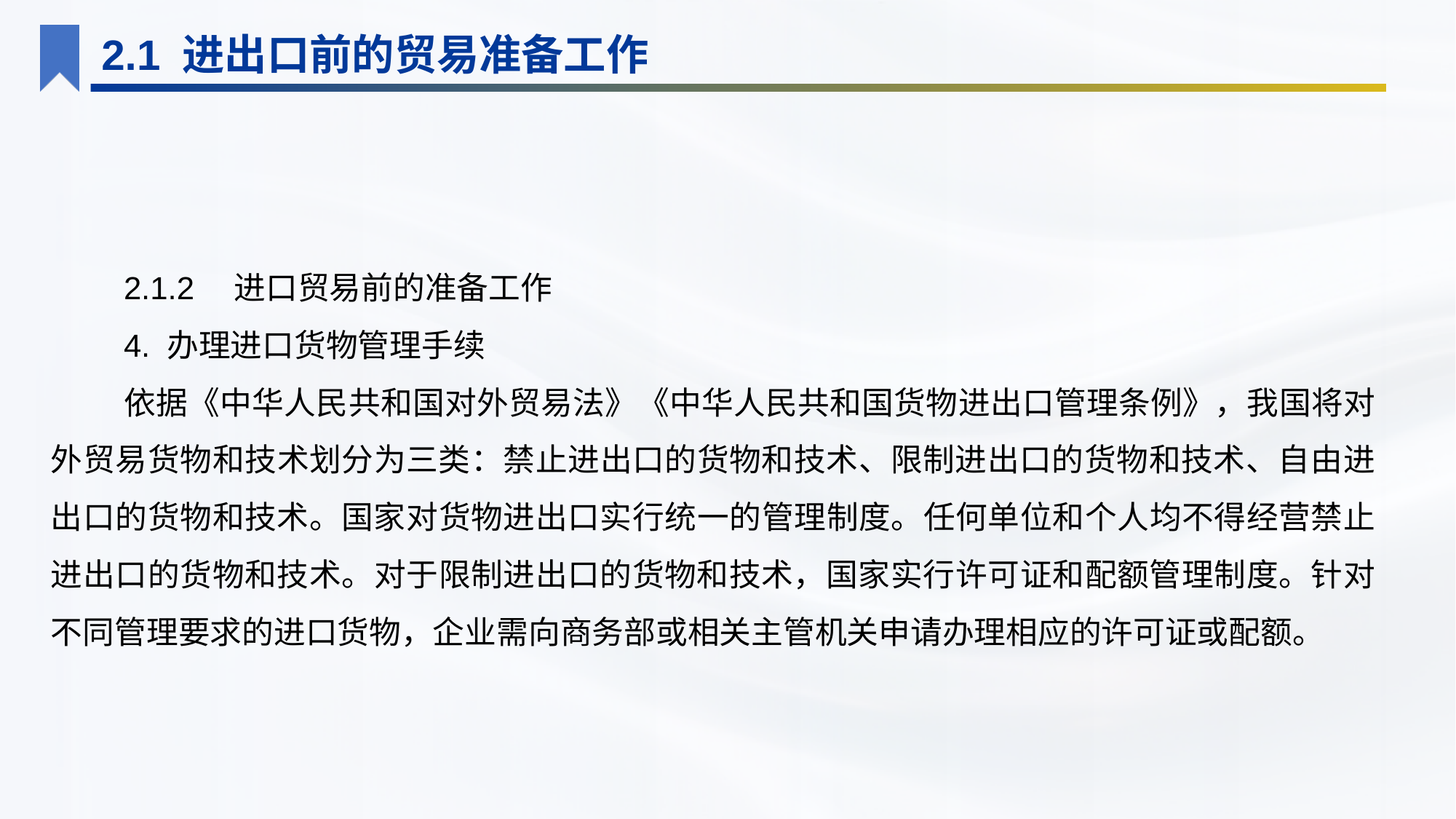

2.1 进出口前的贸易准备工作
2.1.2　进口贸易前的准备工作
4. 办理进口货物管理手续
依据《中华人民共和国对外贸易法》《中华人民共和国货物进出口管理条例》，我国将对外贸易货物和技术划分为三类：禁止进出口的货物和技术、限制进出口的货物和技术、自由进出口的货物和技术。国家对货物进出口实行统一的管理制度。任何单位和个人均不得经营禁止进出口的货物和技术。对于限制进出口的货物和技术，国家实行许可证和配额管理制度。针对不同管理要求的进口货物，企业需向商务部或相关主管机关申请办理相应的许可证或配额。